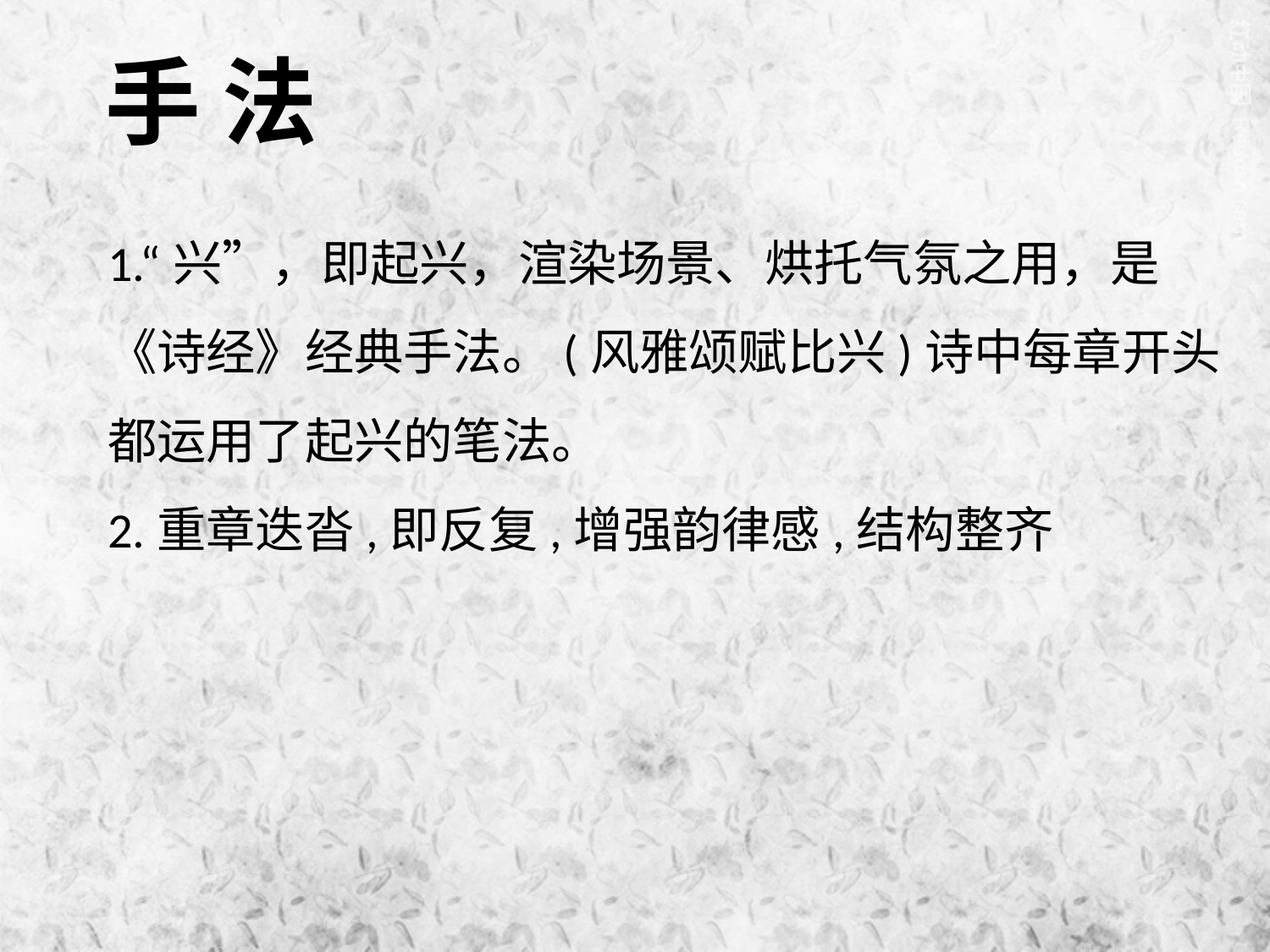

手 法
1.“兴”，即起兴，渲染场景、烘托气氛之用，是《诗经》经典手法。(风雅颂赋比兴)诗中每章开头都运用了起兴的笔法。
2.重章迭沓,即反复,增强韵律感,结构整齐